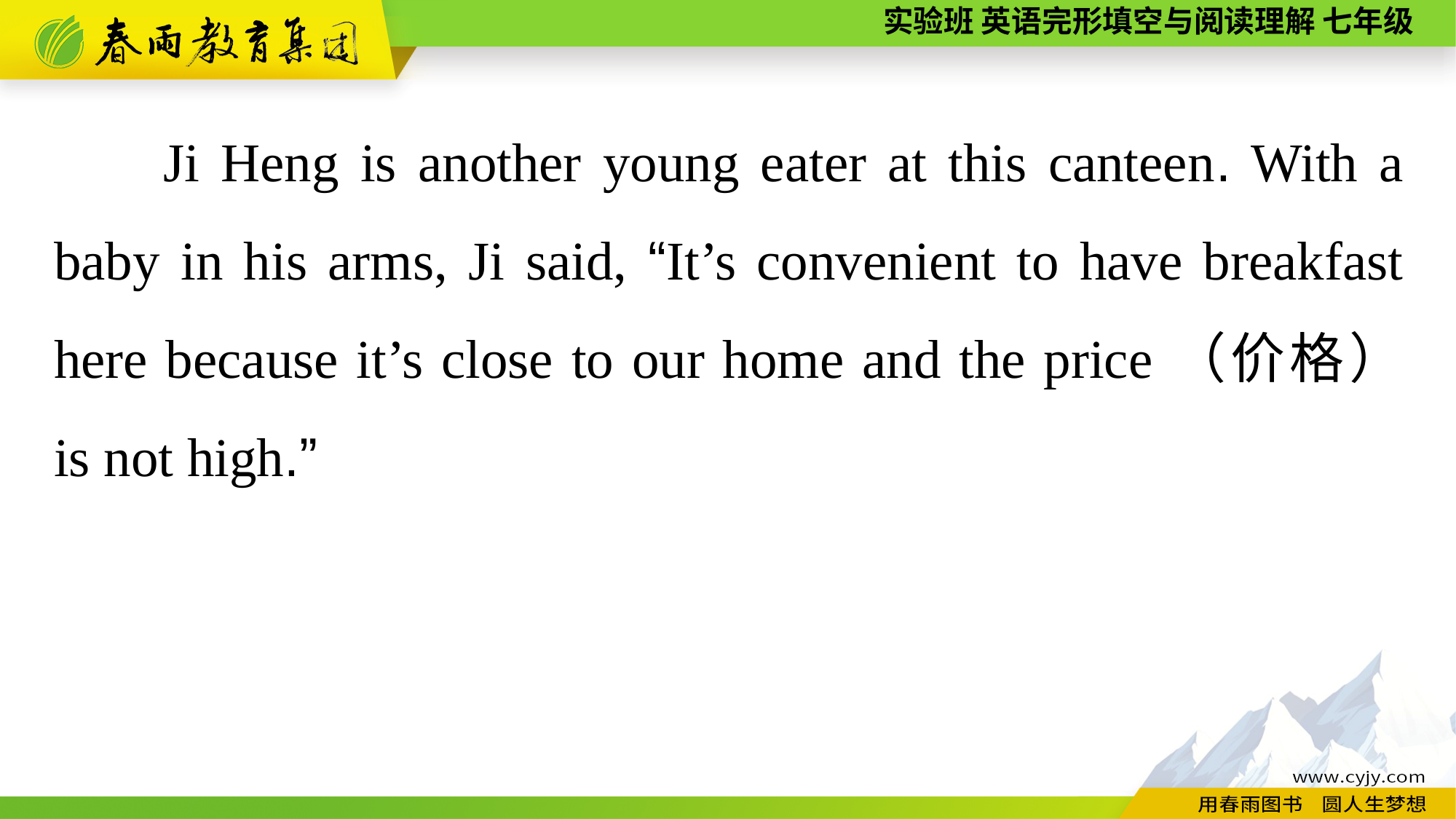

Ji Heng is another young eater at this canteen. With a baby in his arms, Ji said, “It’s convenient to have breakfast here because it’s close to our home and the price（价格） is not high.”